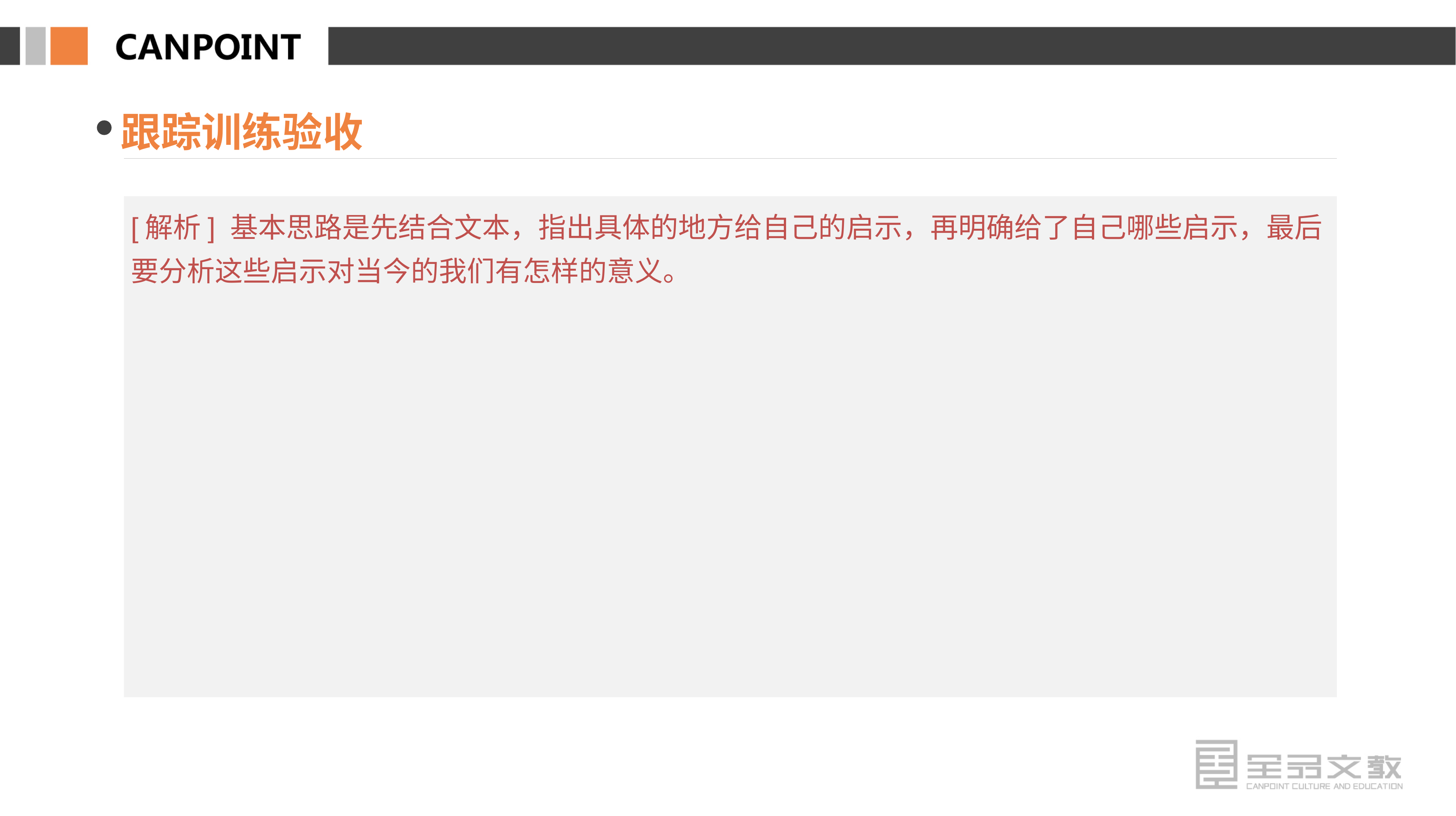

跟踪训练验收

[解析] 基本思路是先结合文本，指出具体的地方给自己的启示，再明确给了自己哪些启示，最后要分析这些启示对当今的我们有怎样的意义。